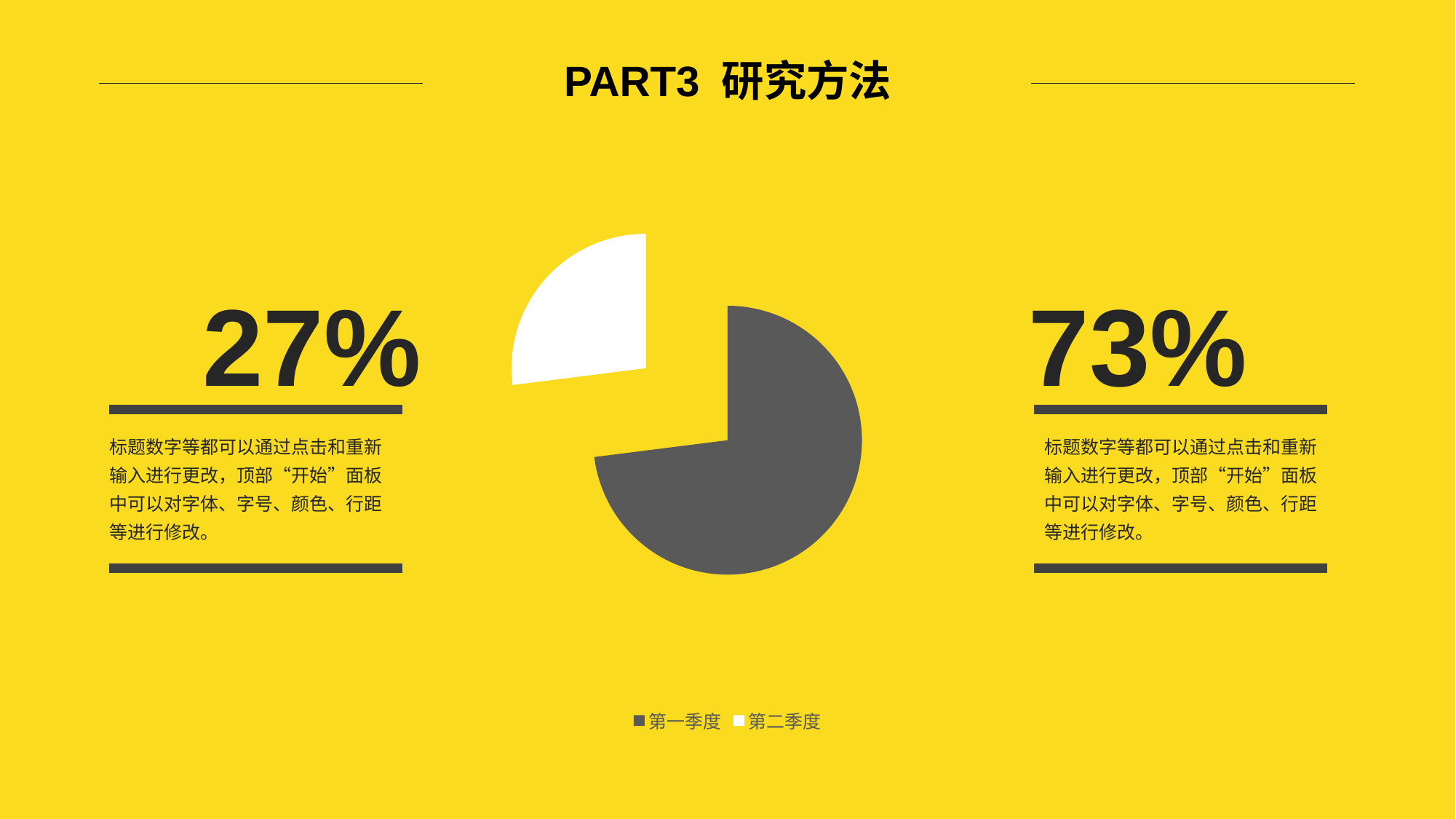

PART3 研究方法

### Chart

| Category | 销售额 |
|---|---|
| 第一季度 | 0.73 |
| 第二季度 | 0.27 |
27%
73%
标题数字等都可以通过点击和重新输入进行更改，顶部“开始”面板中可以对字体、字号、颜色、行距等进行修改。
标题数字等都可以通过点击和重新输入进行更改，顶部“开始”面板中可以对字体、字号、颜色、行距等进行修改。